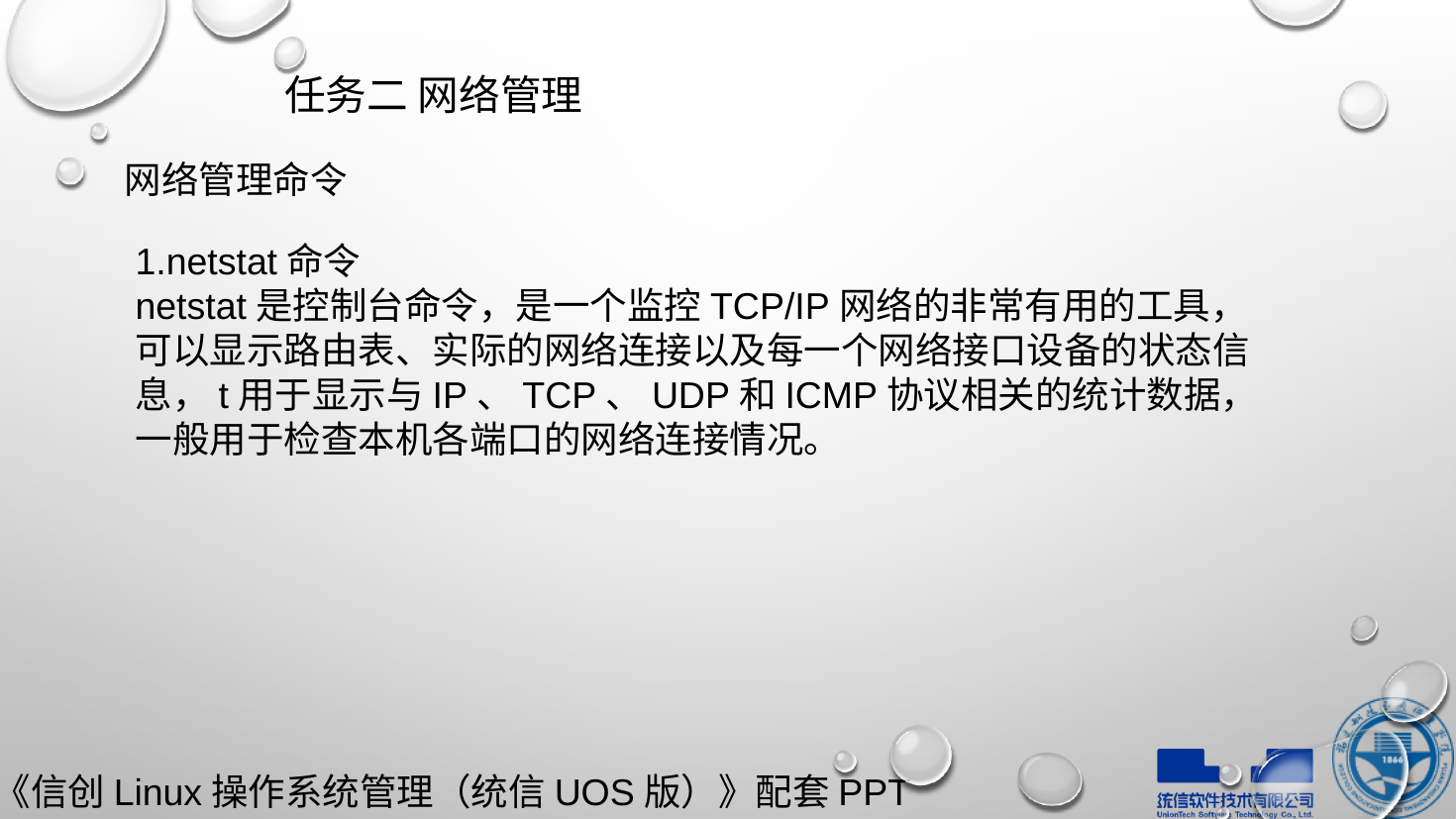

任务二 网络管理
网络管理命令
1.netstat命令
netstat是控制台命令，是一个监控TCP/IP网络的非常有用的工具，可以显示路由表、实际的网络连接以及每一个网络接口设备的状态信息，t用于显示与IP、TCP、UDP和ICMP协议相关的统计数据，一般用于检查本机各端口的网络连接情况。